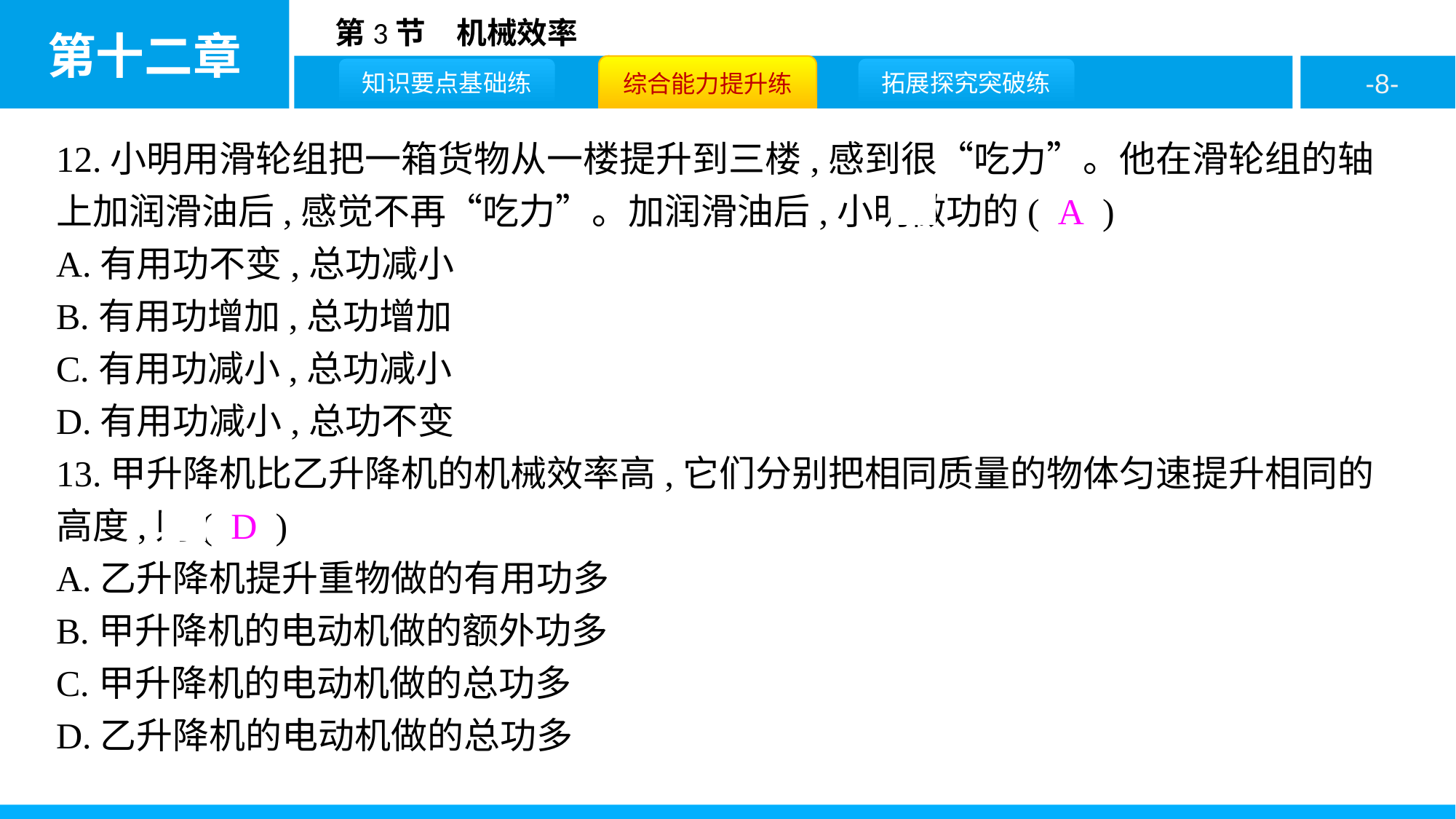

12.小明用滑轮组把一箱货物从一楼提升到三楼,感到很“吃力”。他在滑轮组的轴上加润滑油后,感觉不再“吃力”。加润滑油后,小明做功的(  A  )
A.有用功不变,总功减小
B.有用功增加,总功增加
C.有用功减小,总功减小
D.有用功减小,总功不变
13.甲升降机比乙升降机的机械效率高,它们分别把相同质量的物体匀速提升相同的高度,则(  D  )
A.乙升降机提升重物做的有用功多
B.甲升降机的电动机做的额外功多
C.甲升降机的电动机做的总功多
D.乙升降机的电动机做的总功多